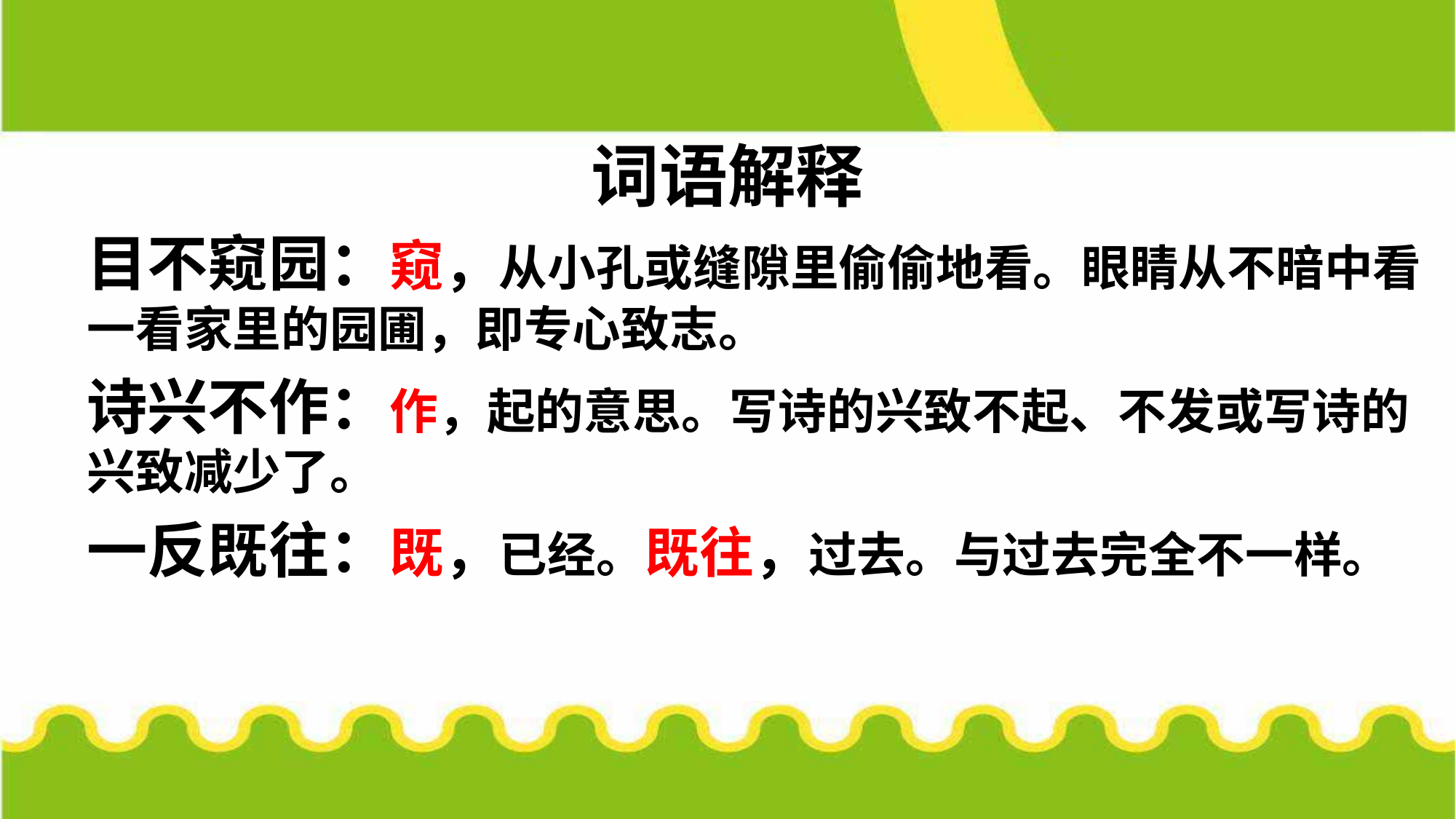

# 词语解释
目不窥园：窥，从小孔或缝隙里偷偷地看。眼睛从不暗中看一看家里的园圃，即专心致志。
诗兴不作：作，起的意思。写诗的兴致不起、不发或写诗的兴致减少了。
一反既往：既，已经。既往，过去。与过去完全不一样。